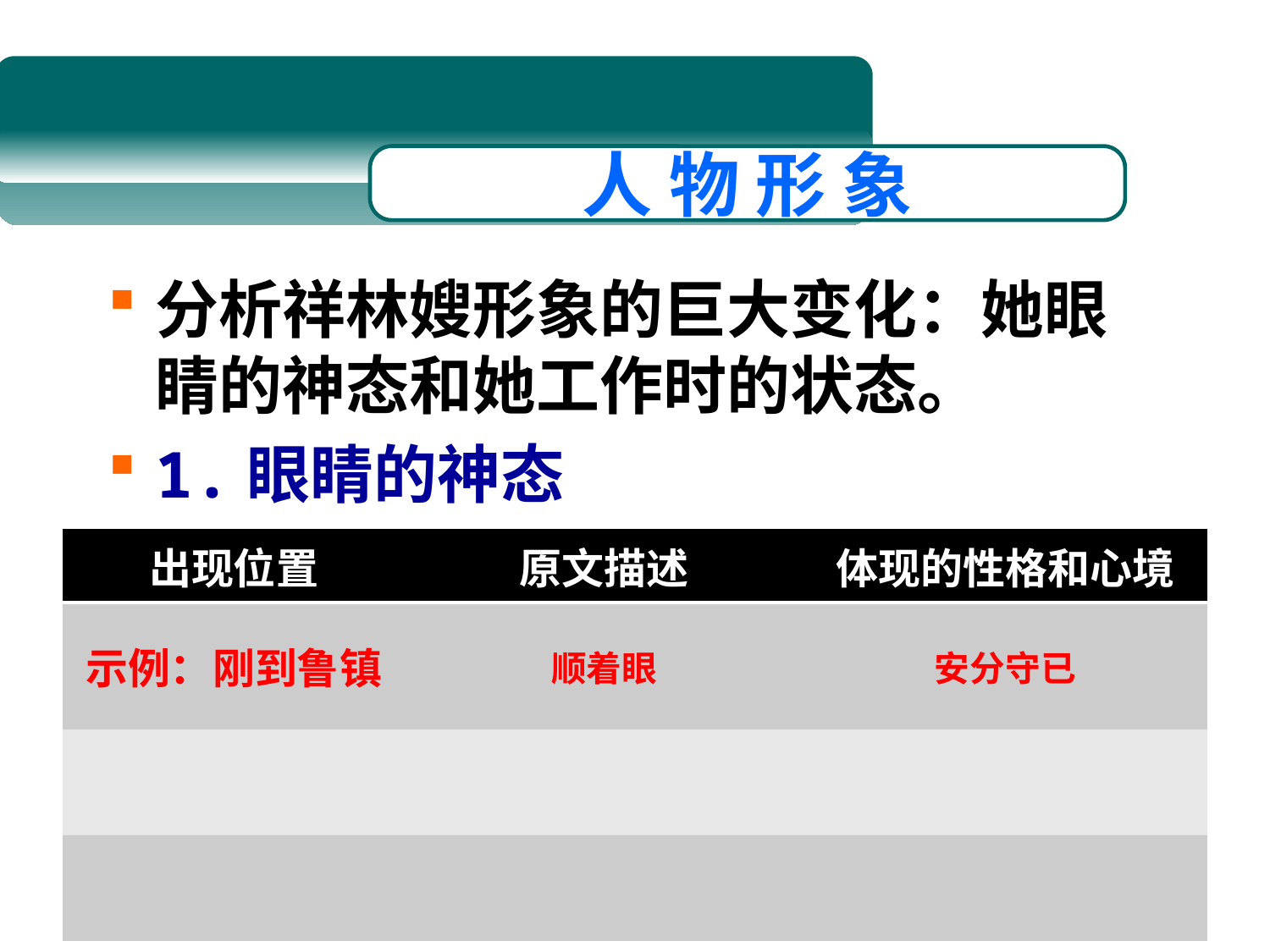

人 物 形 象
分析祥林嫂形象的巨大变化：她眼睛的神态和她工作时的状态。
1.眼睛的神态
| 出现位置 | 原文描述 | 体现的性格和心境 |
| --- | --- | --- |
| 示例：刚到鲁镇 | 顺着眼 | 安分守已 |
|  |  |  |
|  |  |  |